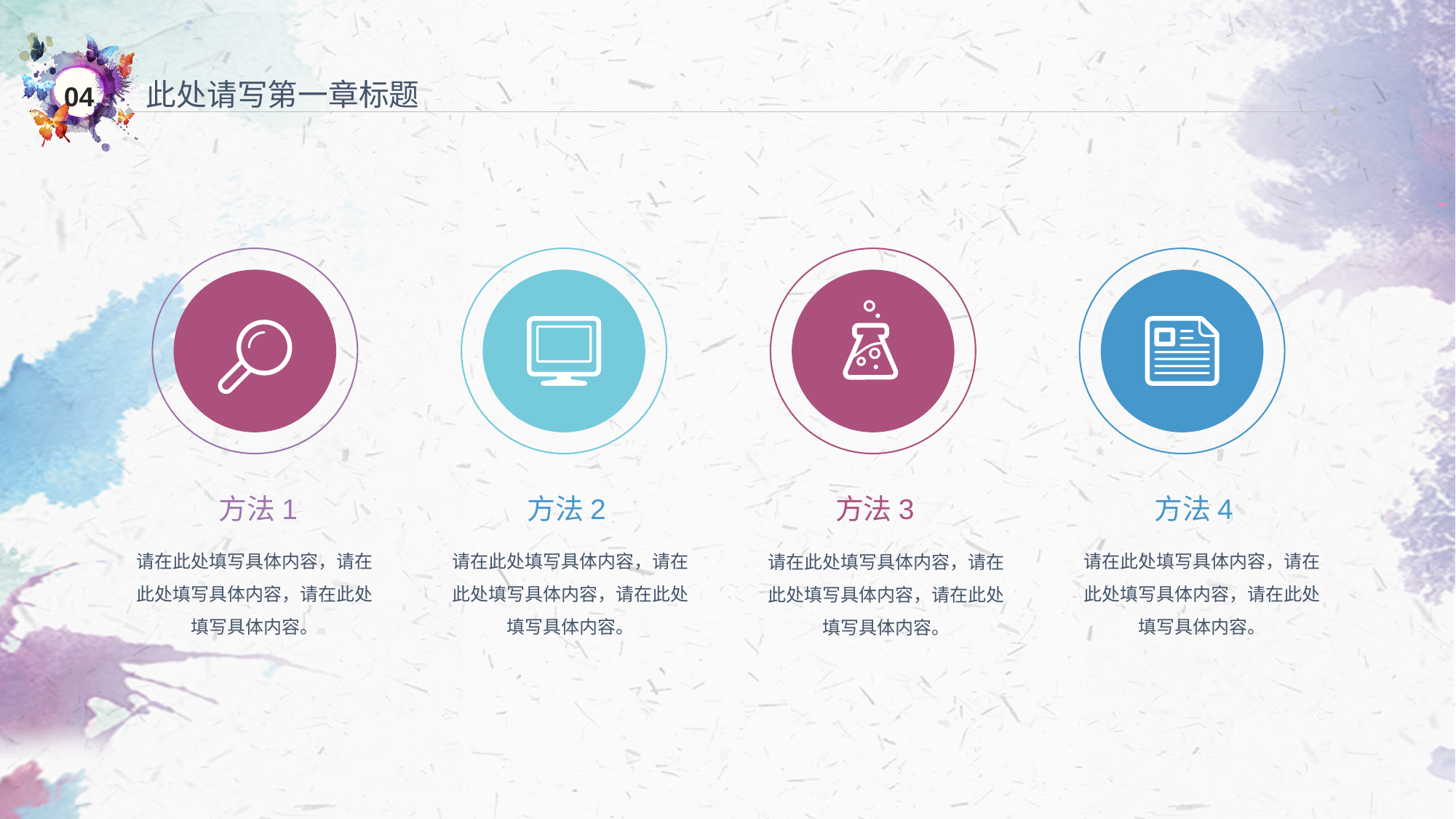

此处请写第一章标题

方法1
请在此处填写具体内容，请在此处填写具体内容，请在此处填写具体内容。
方法2
请在此处填写具体内容，请在此处填写具体内容，请在此处填写具体内容。
方法3
请在此处填写具体内容，请在此处填写具体内容，请在此处填写具体内容。
方法4
请在此处填写具体内容，请在此处填写具体内容，请在此处填写具体内容。